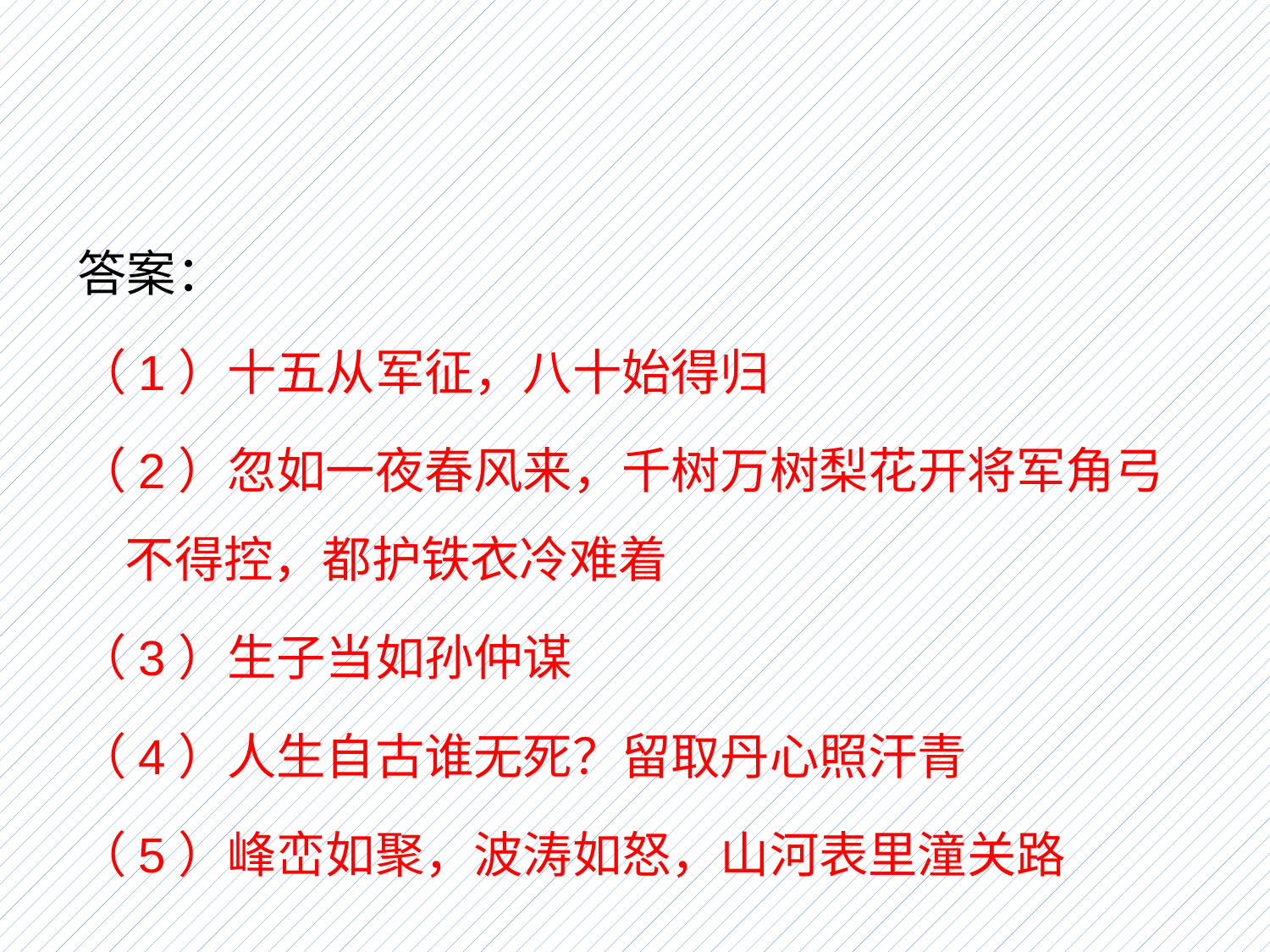

答案：
（1）十五从军征，八十始得归
（2）忽如一夜春风来，千树万树梨花开将军角弓不得控，都护铁衣冷难着
（3）生子当如孙仲谋
（4）人生自古谁无死？留取丹心照汗青
（5）峰峦如聚，波涛如怒，山河表里潼关路